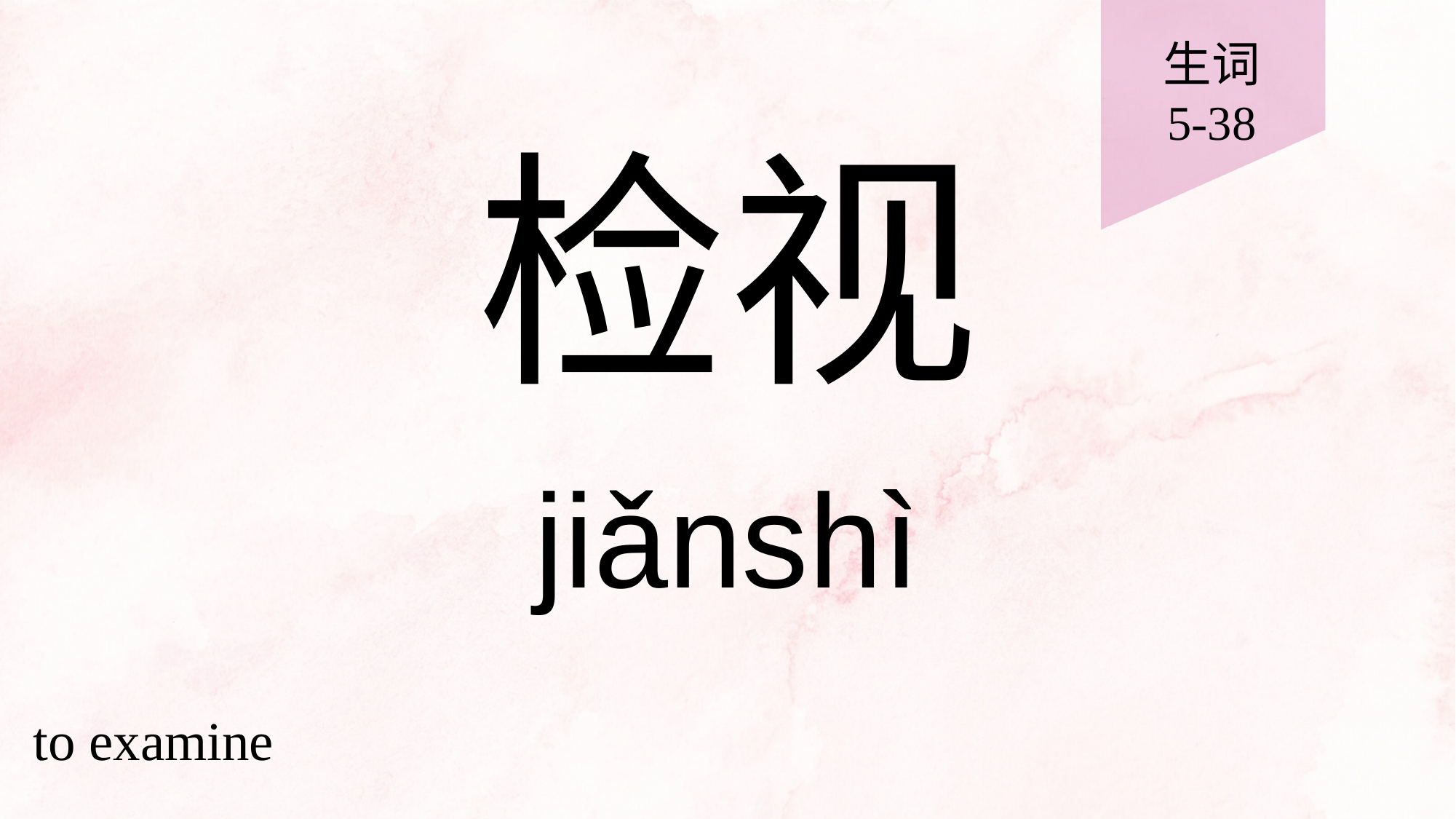

生词
5-38
# 检视
jiǎnshì
to examine